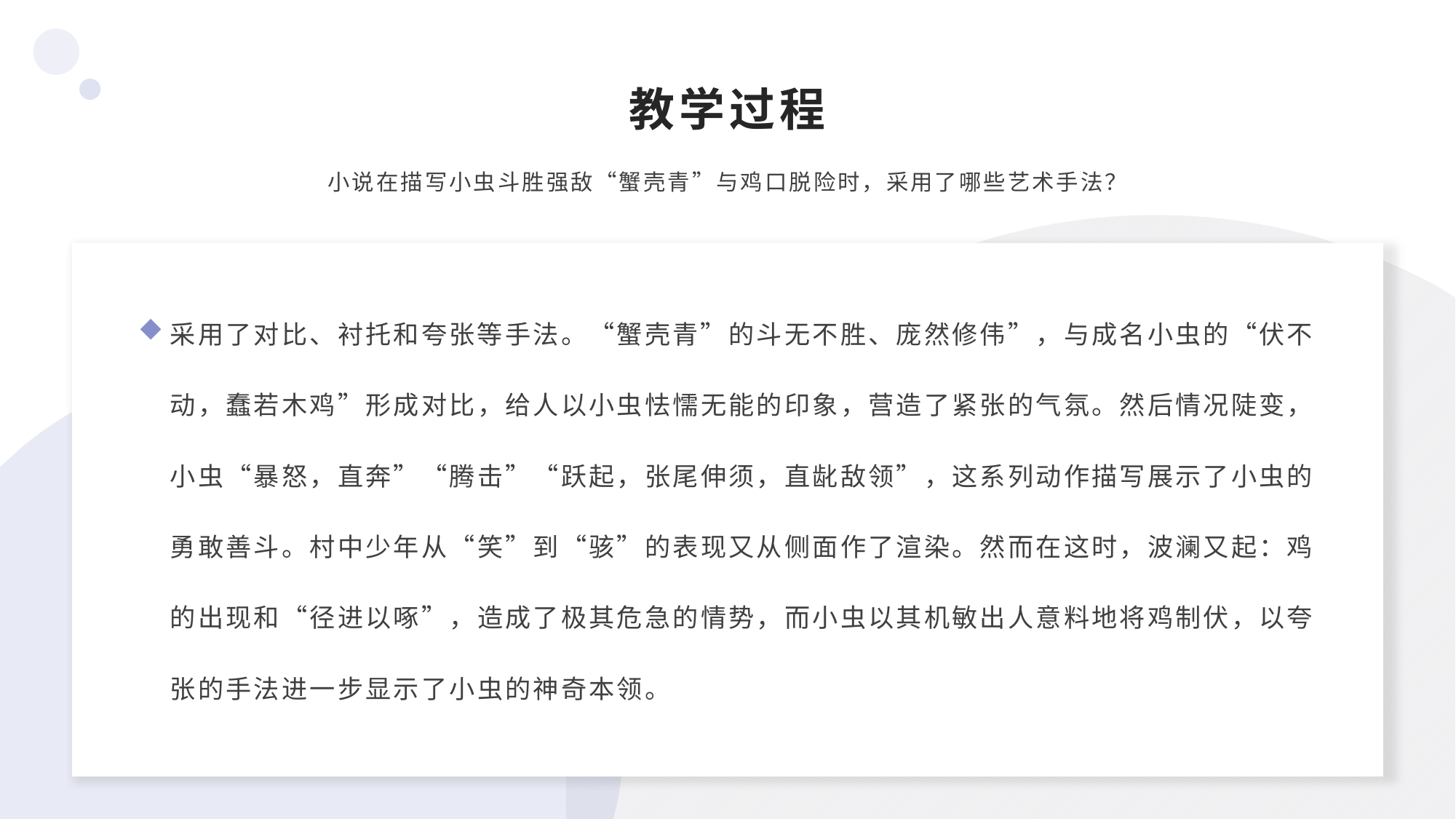

教学过程

小说在描写小虫斗胜强敌“蟹壳青”与鸡口脱险时，采用了哪些艺术手法？

采用了对比、衬托和夸张等手法。“蟹壳青”的斗无不胜、庞然修伟”，与成名小虫的“伏不动，蠢若木鸡”形成对比，给人以小虫怯懦无能的印象，营造了紧张的气氛。然后情况陡变，小虫“暴怒，直奔”“腾击”“跃起，张尾伸须，直龀敌领”，这系列动作描写展示了小虫的勇敢善斗。村中少年从“笑”到“骇”的表现又从侧面作了渲染。然而在这时，波澜又起：鸡的出现和“径进以啄”，造成了极其危急的情势，而小虫以其机敏出人意料地将鸡制伏，以夸张的手法进一步显示了小虫的神奇本领。